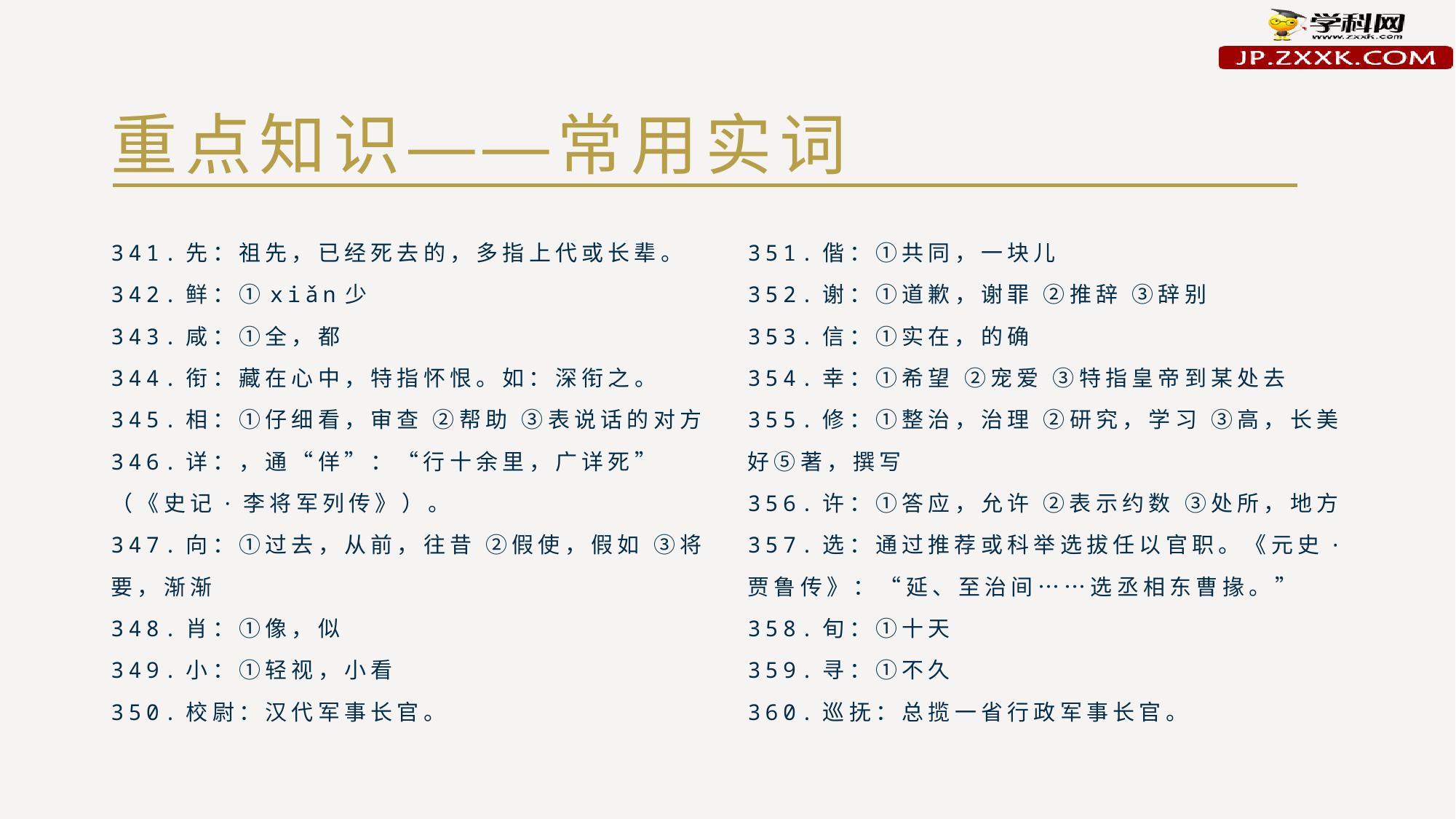

# 重点知识——常用实词
341.先：祖先，已经死去的，多指上代或长辈。
342.鲜：①xiǎn少
343.咸：①全，都
344.衔：藏在心中，特指怀恨。如：深衔之。
345.相：①仔细看，审查 ②帮助 ③表说话的对方
346.详：，通“佯”：“行十余里，广详死”（《史记·李将军列传》）。
347.向：①过去，从前，往昔 ②假使，假如 ③将要，渐渐
348.肖：①像，似
349.小：①轻视，小看
350.校尉：汉代军事长官。
351.偕：①共同，一块儿
352.谢：①道歉，谢罪 ②推辞 ③辞别
353.信：①实在，的确
354.幸：①希望 ②宠爱 ③特指皇帝到某处去
355.修：①整治，治理 ②研究，学习 ③高，长美好⑤著，撰写
356.许：①答应，允许 ②表示约数 ③处所，地方
357.选：通过推荐或科举选拔任以官职。《元史·贾鲁传》：“延、至治间……选丞相东曹掾。”
358.旬：①十天
359.寻：①不久
360.巡抚：总揽一省行政军事长官。